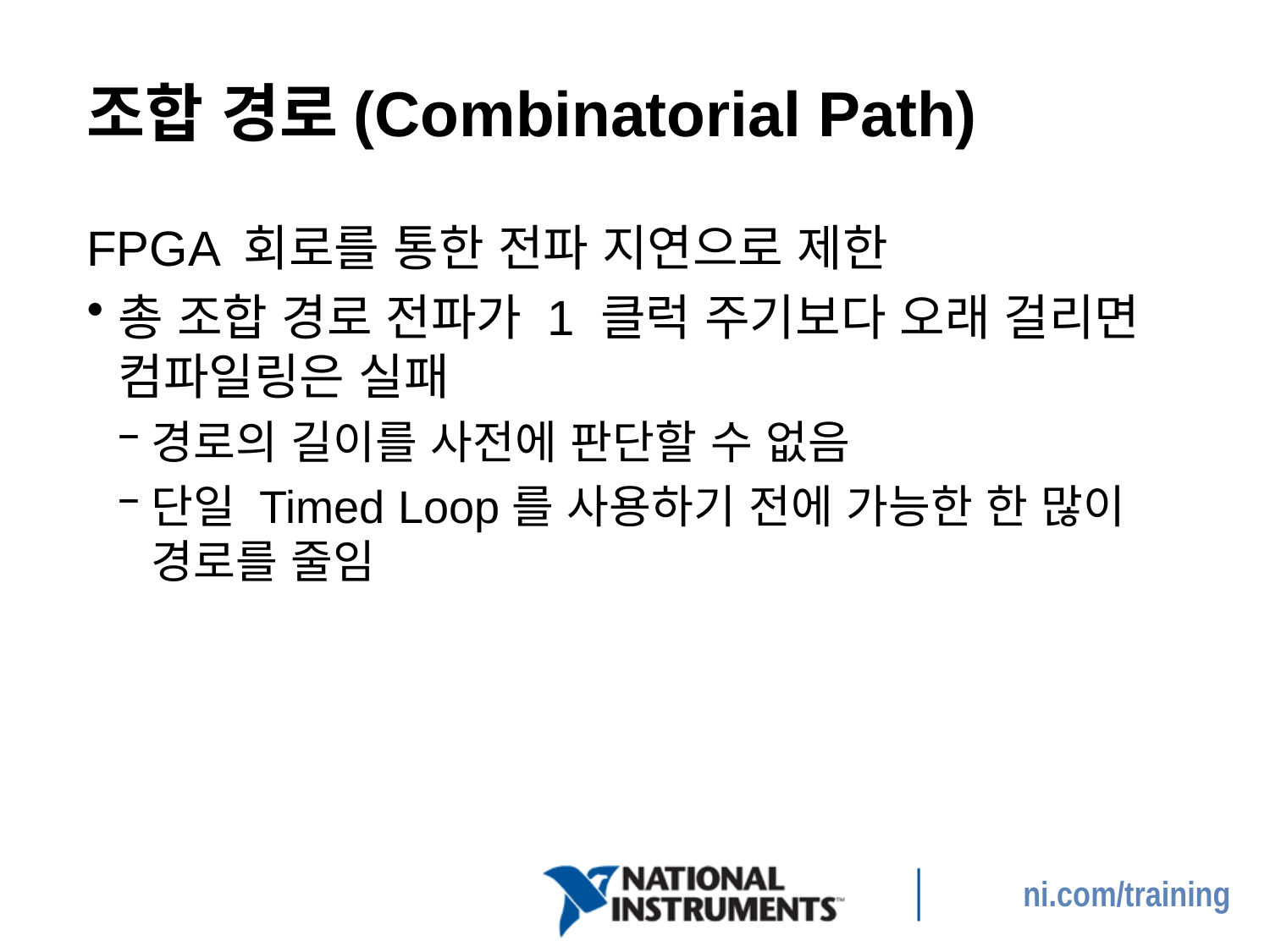

# 조합 경로(Combinatorial Path)
FPGA 회로를 통한 전파 지연으로 제한
총 조합 경로 전파가 1 클럭 주기보다 오래 걸리면 컴파일링은 실패
경로의 길이를 사전에 판단할 수 없음
단일 Timed Loop를 사용하기 전에 가능한 한 많이 경로를 줄임